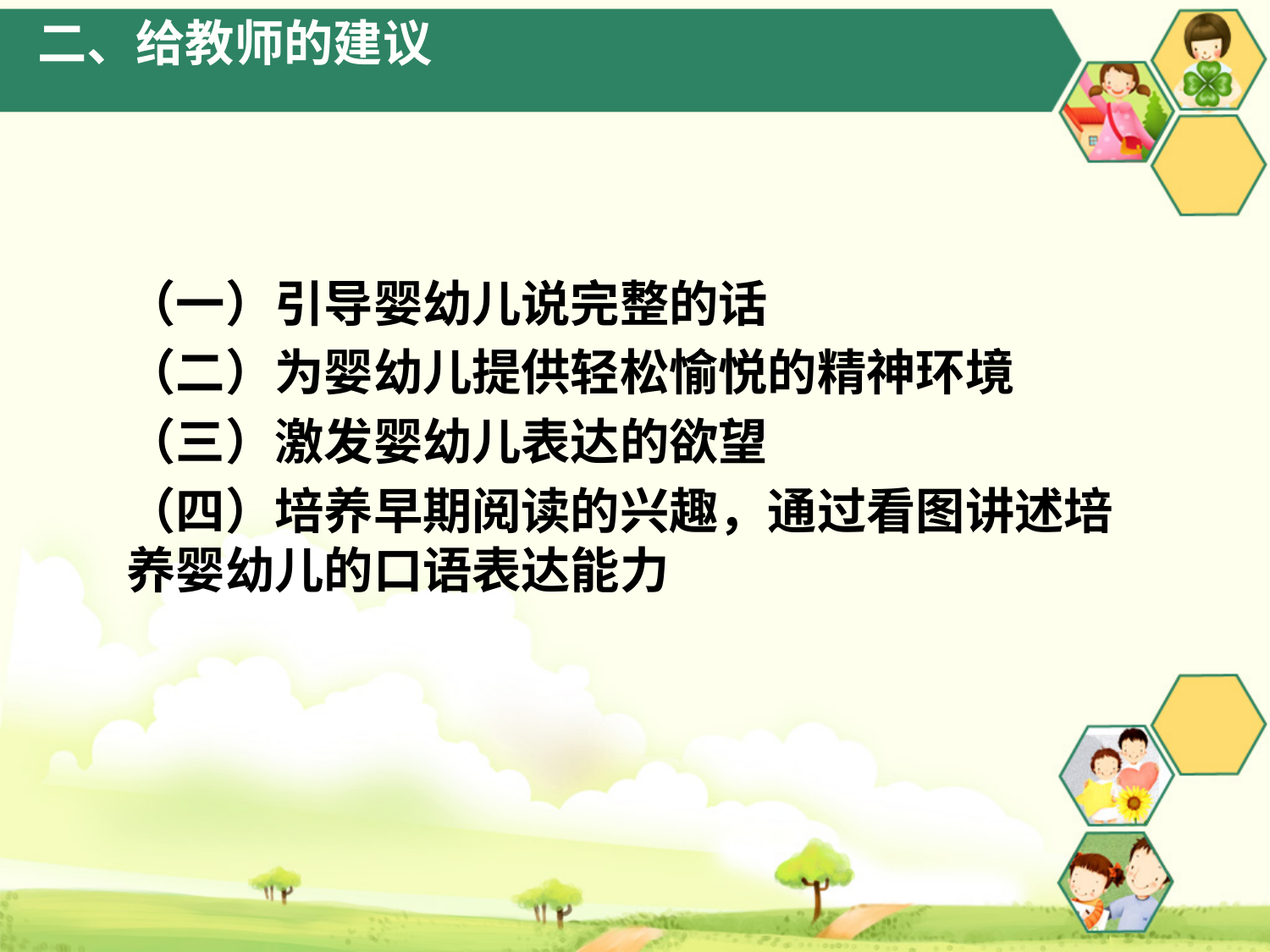

# 二、给教师的建议

（一）引导婴幼儿说完整的话
（二）为婴幼儿提供轻松愉悦的精神环境
（三）激发婴幼儿表达的欲望
（四）培养早期阅读的兴趣，通过看图讲述培养婴幼儿的口语表达能力